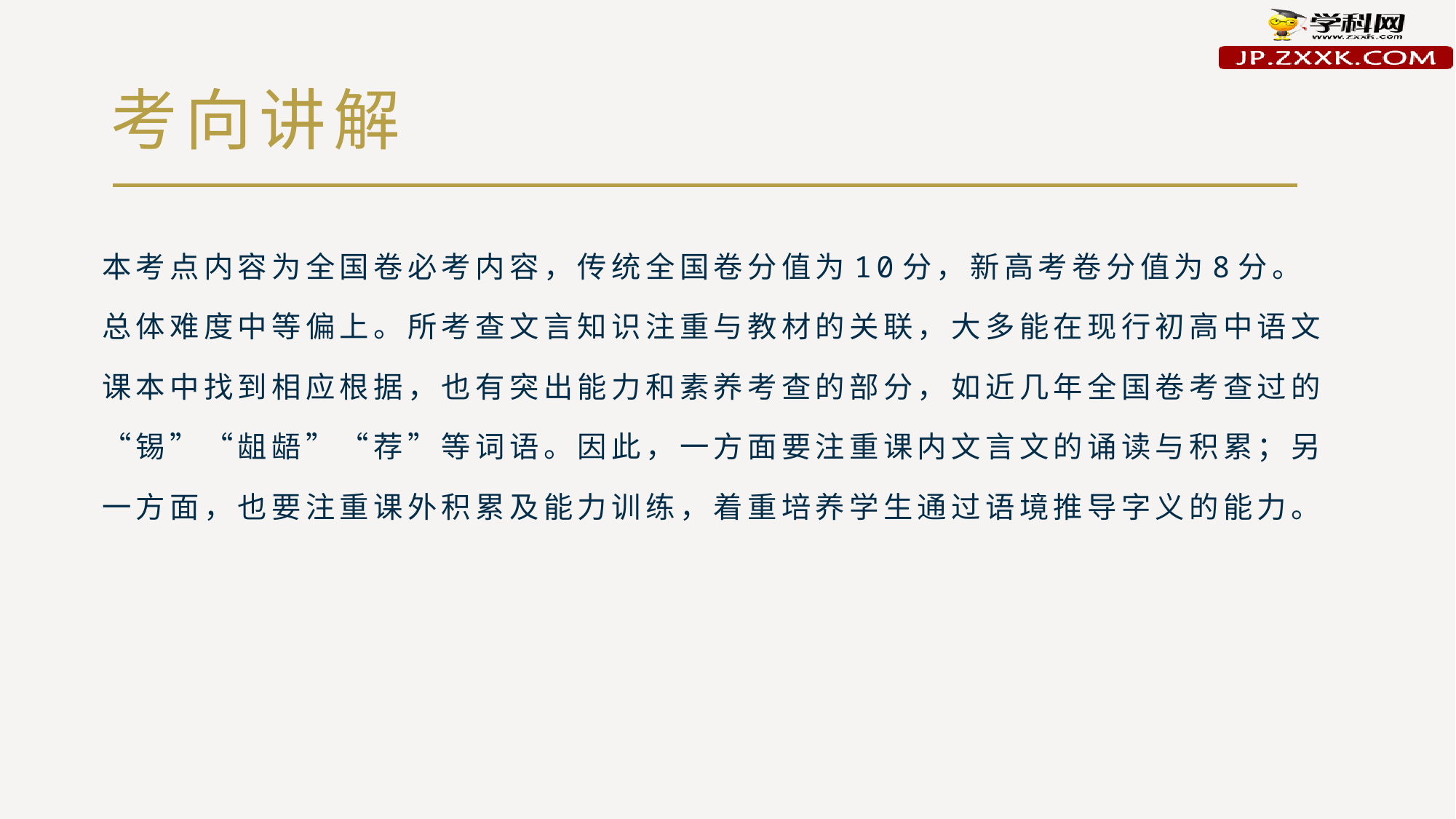

# 考向讲解
本考点内容为全国卷必考内容，传统全国卷分值为10分，新高考卷分值为8分。总体难度中等偏上。所考查文言知识注重与教材的关联，大多能在现行初高中语文课本中找到相应根据，也有突出能力和素养考查的部分，如近几年全国卷考查过的“锡”“龃龉”“荐”等词语。因此，一方面要注重课内文言文的诵读与积累；另一方面，也要注重课外积累及能力训练，着重培养学生通过语境推导字义的能力。